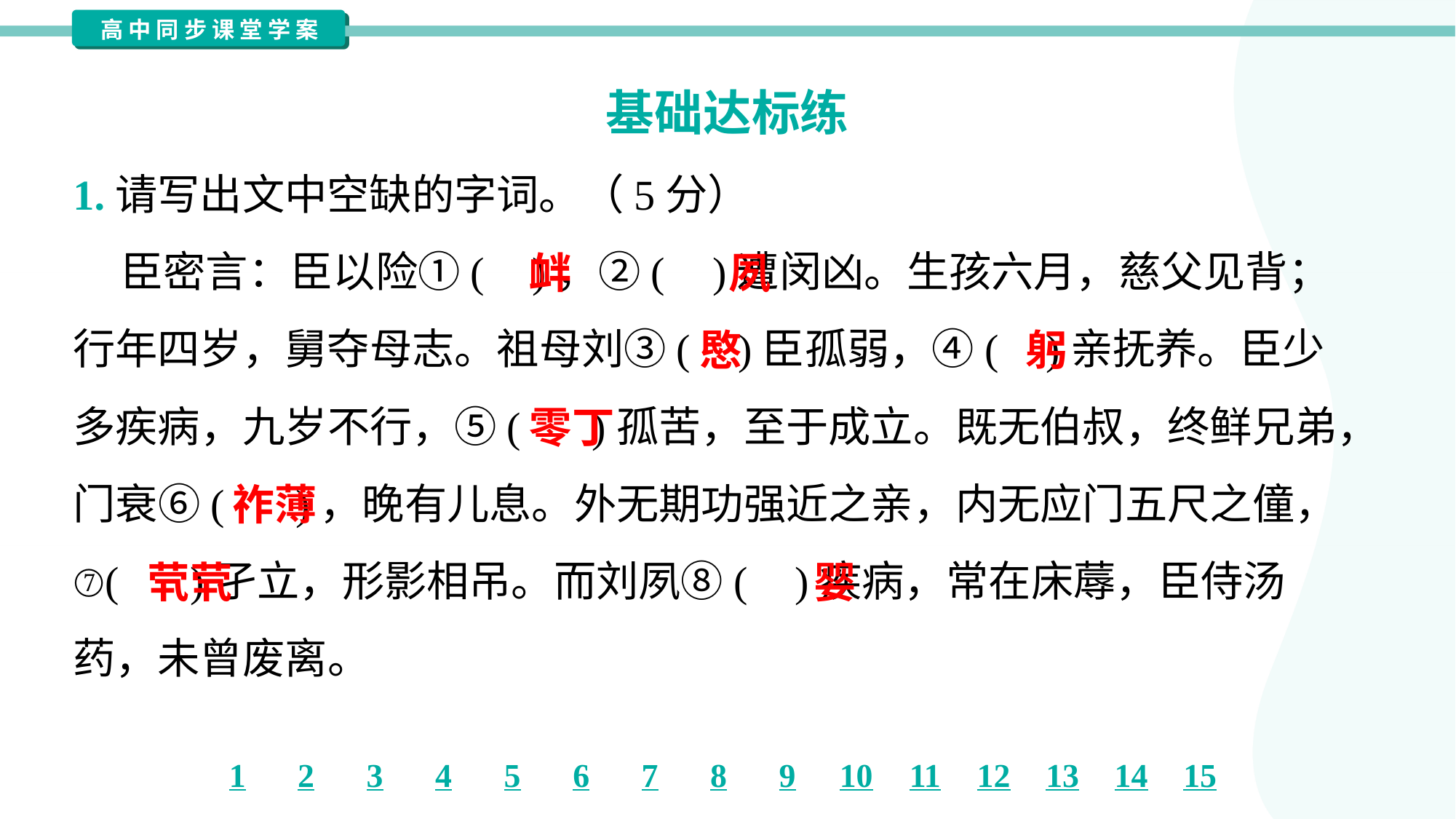

基础达标练
1.请写出文中空缺的字词。（5分）
    臣密言：臣以险①(    )，②(    )遭闵凶。生孩六月，慈父见背；
行年四岁，舅夺母志。祖母刘③(    )臣孤弱，④(    )亲抚养。臣少
多疾病，九岁不行，⑤(      )孤苦，至于成立。既无伯叔，终鲜兄弟，
门衰⑥(      )，晚有儿息。外无期功强近之亲，内无应门五尺之僮，
⑦(      )孑立，形影相吊。而刘夙⑧(    )疾病，常在床蓐，臣侍汤
药，未曾废离。

衅
夙
愍
躬
零丁
祚薄
茕茕
婴